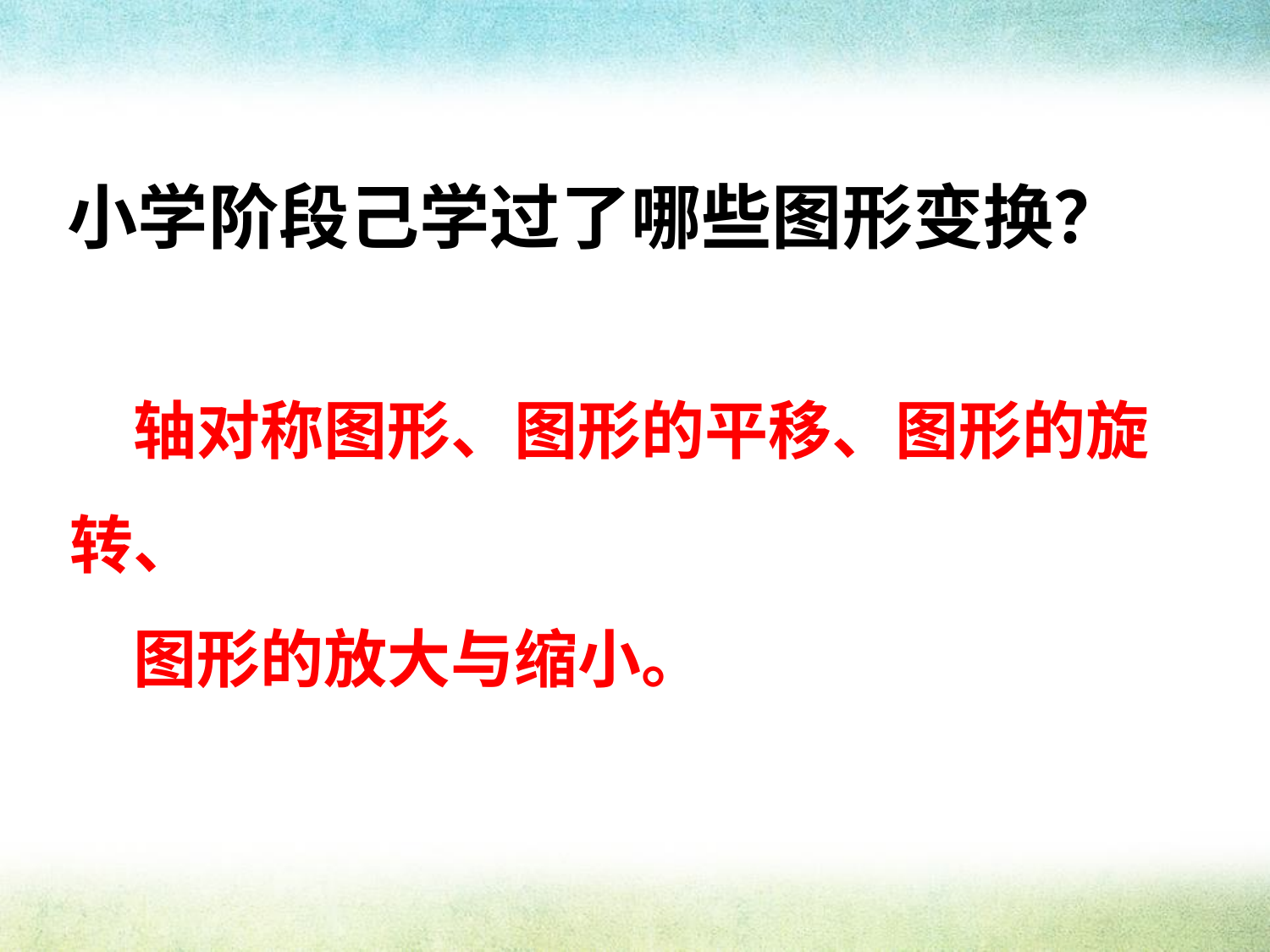

小学阶段己学过了哪些图形变换？
轴对称图形、图形的平移、图形的旋转、
图形的放大与缩小。